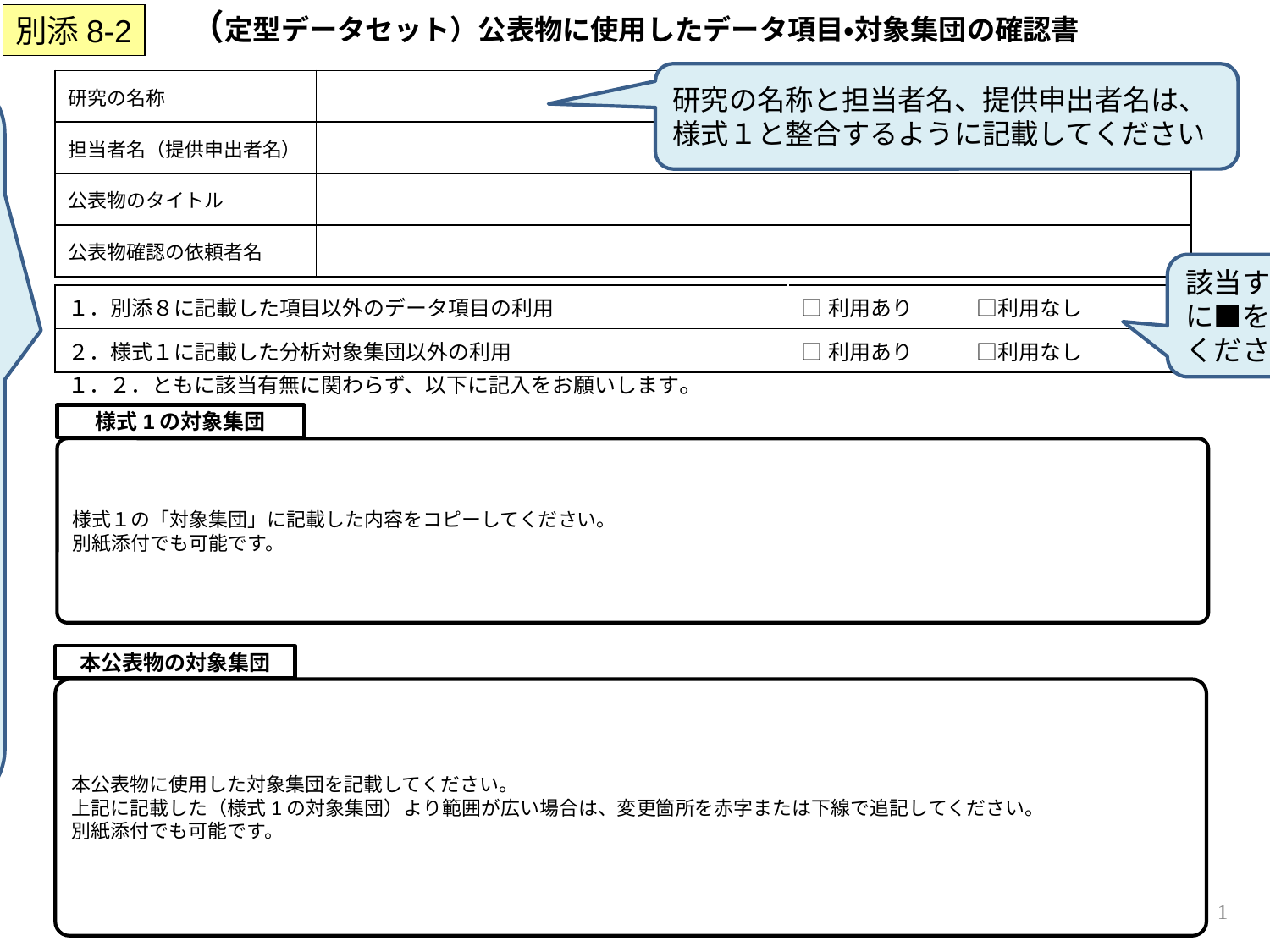

（定型データセット）公表物に使用したデータ項目・対象集団の確認書
別添8-2
研究の名称と担当者名、提供申出者名は、様式１と整合するように記載してください
公表前に申出ていない項目や集団を利用していないかを確認いただくために、
１．２．ともに該当有無に関わらず、別添８と併せてご提出をお願いします。

当初申出から変更があった場合には、下線や赤字等で変更箇所の明示をお願いします。
変更申出の承諾を受けずに申出をしていない項目・集団を利用した場合、ガイドライン第14に記載されている「契約違反」となりますのでご留意ください。

| 研究の名称 |  |
| --- | --- |
| 担当者名（提供申出者名） |  |
| 公表物のタイトル |  |
| 公表物確認の依頼者名 |  |
該当する内容に■を記載してください
| １．別添８に記載した項目以外のデータ項目の利用 | □利用あり　　　□利用なし |
| --- | --- |
| ２．様式１に記載した分析対象集団以外の利用 | □利用あり　　　□利用なし |
１．２．ともに該当有無に関わらず、以下に記入をお願いします。
様式1の対象集団
様式１の「対象集団」に記載した内容をコピーしてください。
別紙添付でも可能です。
本公表物の対象集団
本公表物に使用した対象集団を記載してください。
上記に記載した（様式1の対象集団）より範囲が広い場合は、変更箇所を赤字または下線で追記してください。
別紙添付でも可能です。
1